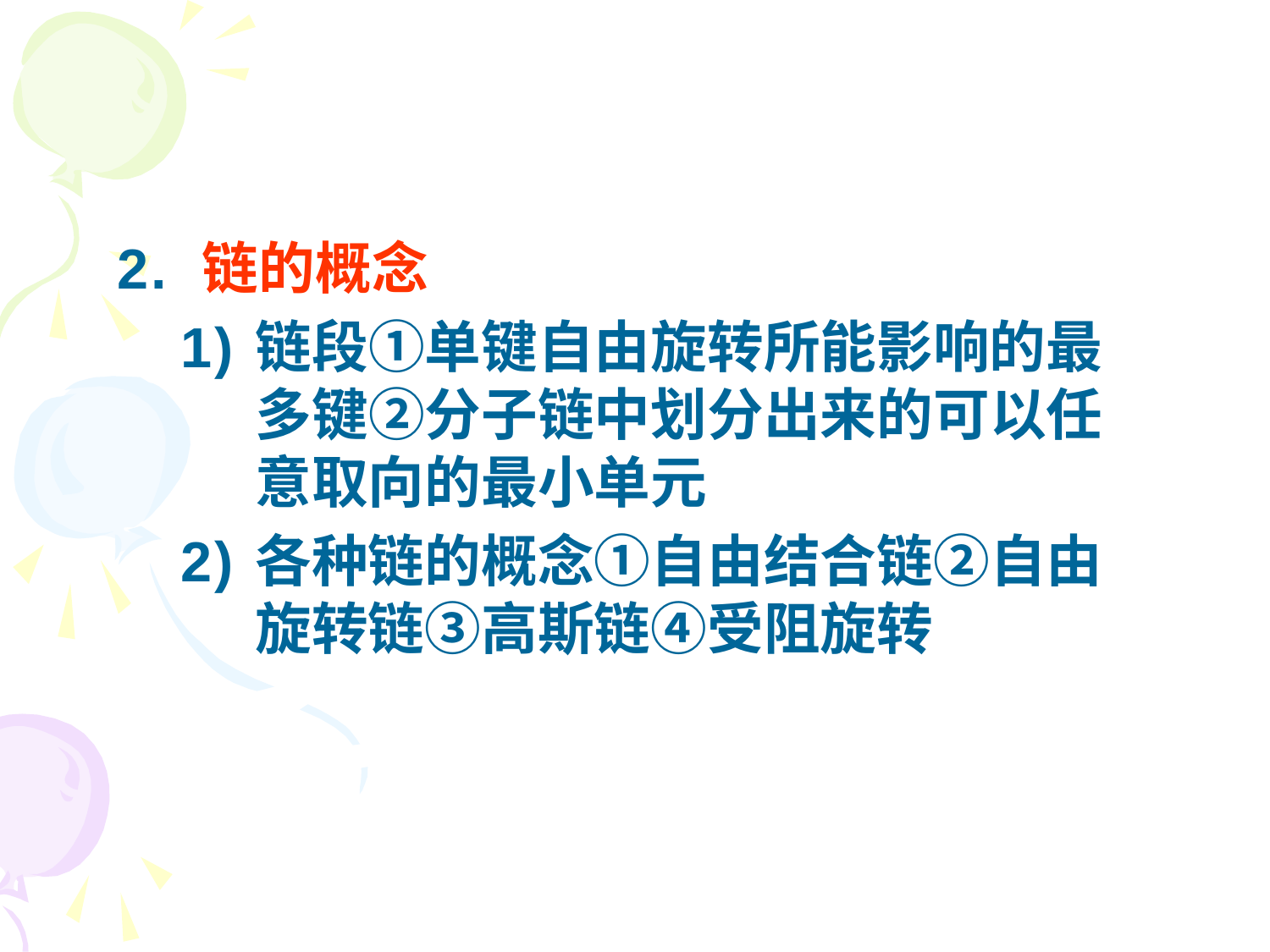

链的概念
链段①单键自由旋转所能影响的最多键②分子链中划分出来的可以任意取向的最小单元
各种链的概念①自由结合链②自由旋转链③高斯链④受阻旋转